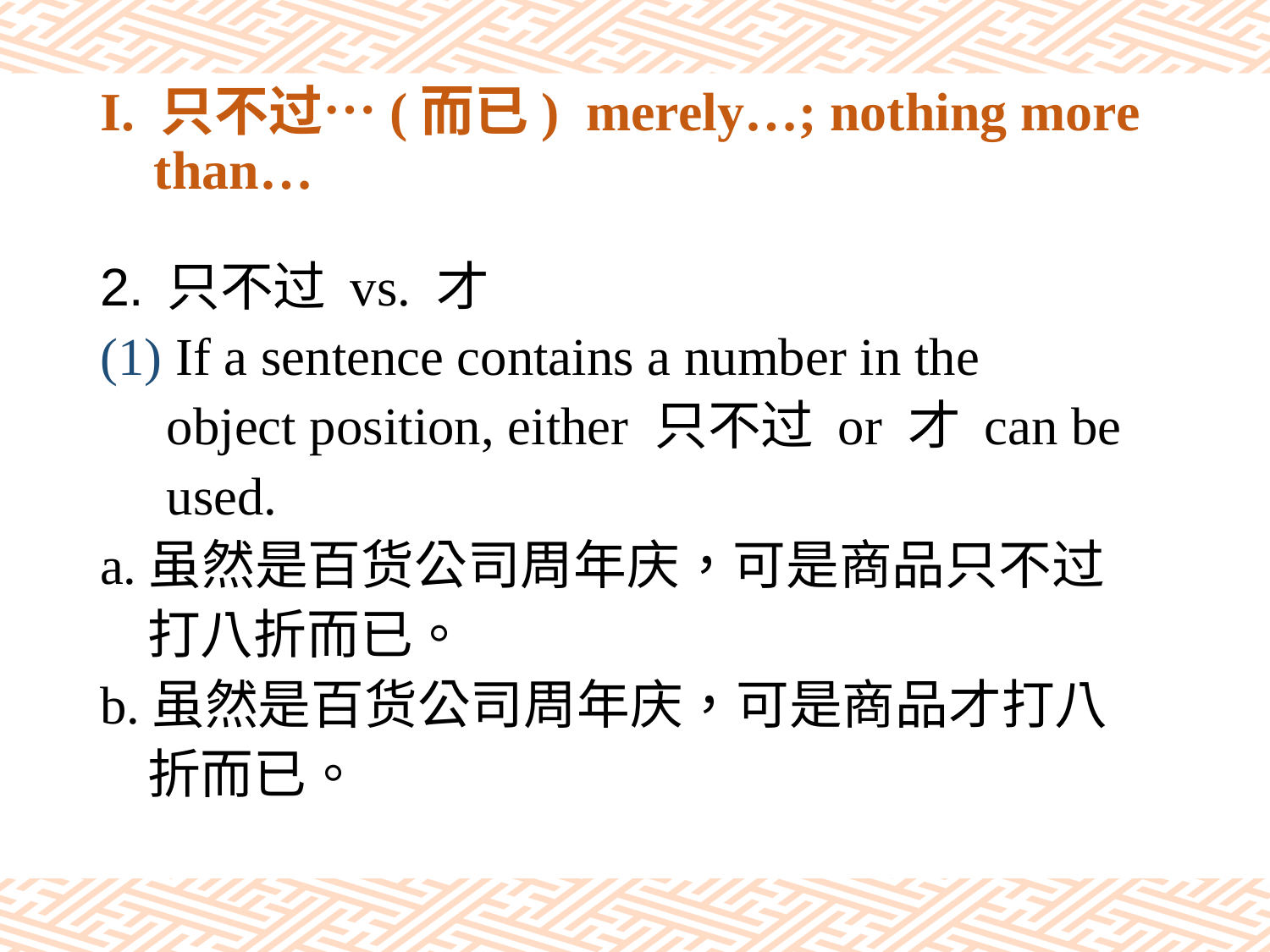

# I. 只不过…(而已)  merely…; nothing more than…
只不过 vs. 才
(1) If a sentence contains a number in the
     object position, either 只不过 or 才 can be
     used.
a.虽然是百货公司周年庆，可是商品只不过
   打八折而已。
b.虽然是百货公司周年庆，可是商品才打八
   折而已。